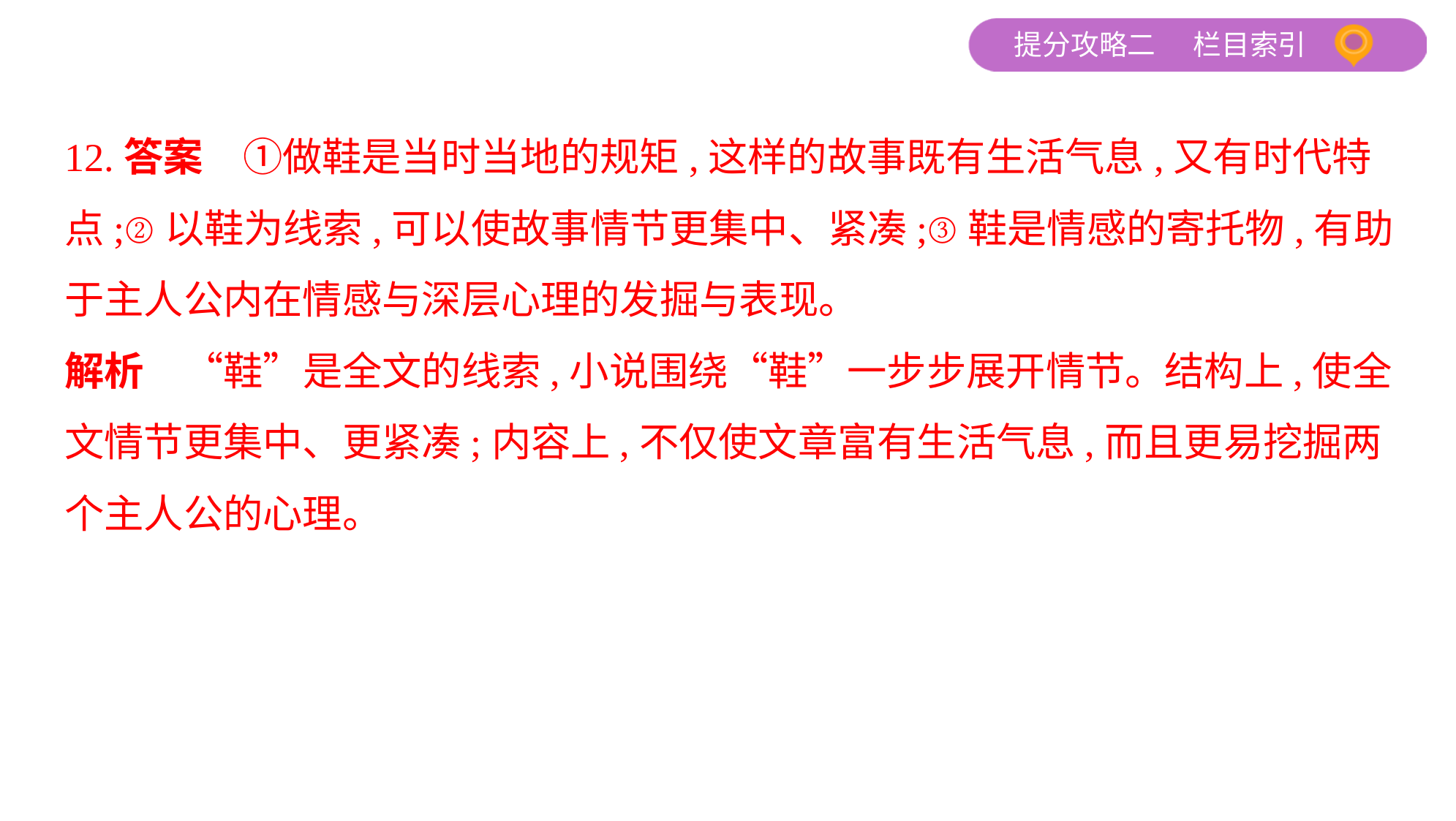

12.答案　①做鞋是当时当地的规矩,这样的故事既有生活气息,又有时代特
点;②以鞋为线索,可以使故事情节更集中、紧凑;③鞋是情感的寄托物,有助
于主人公内在情感与深层心理的发掘与表现。
解析　“鞋”是全文的线索,小说围绕“鞋”一步步展开情节。结构上,使全
文情节更集中、更紧凑;内容上,不仅使文章富有生活气息,而且更易挖掘两
个主人公的心理。